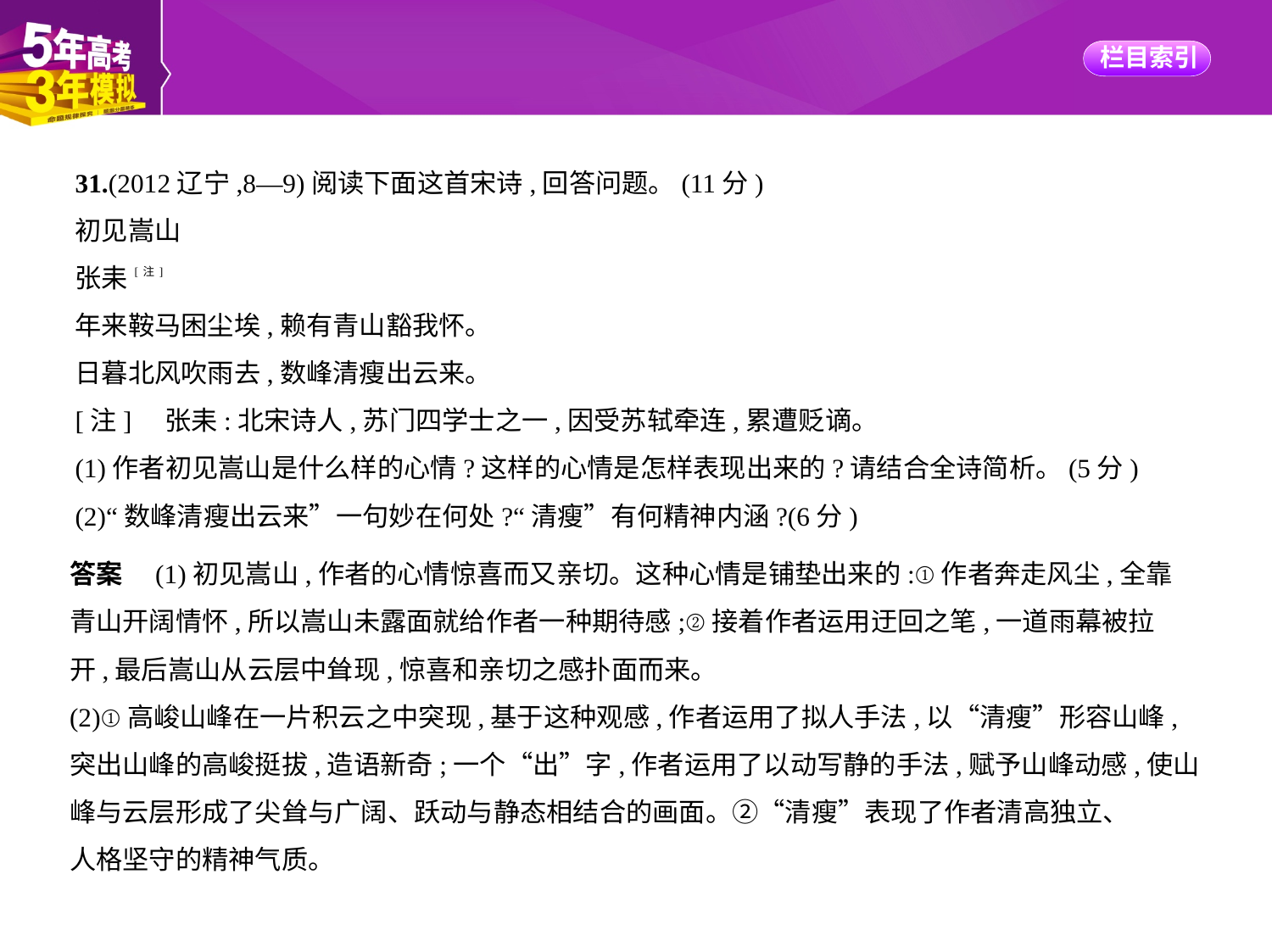

31.(2012辽宁,8—9)阅读下面这首宋诗,回答问题。(11分)
初见嵩山
张耒[注]
年来鞍马困尘埃,赖有青山豁我怀。
日暮北风吹雨去,数峰清瘦出云来。
[注]    张耒:北宋诗人,苏门四学士之一,因受苏轼牵连,累遭贬谪。
(1)作者初见嵩山是什么样的心情?这样的心情是怎样表现出来的?请结合全诗简析。(5分)
(2)“数峰清瘦出云来”一句妙在何处?“清瘦”有何精神内涵?(6分)
答案　(1)初见嵩山,作者的心情惊喜而又亲切。这种心情是铺垫出来的:①作者奔走风尘,全靠
青山开阔情怀,所以嵩山未露面就给作者一种期待感;②接着作者运用迂回之笔,一道雨幕被拉
开,最后嵩山从云层中耸现,惊喜和亲切之感扑面而来。
(2)①高峻山峰在一片积云之中突现,基于这种观感,作者运用了拟人手法,以“清瘦”形容山峰,
突出山峰的高峻挺拔,造语新奇;一个“出”字,作者运用了以动写静的手法,赋予山峰动感,使山
峰与云层形成了尖耸与广阔、跃动与静态相结合的画面。②“清瘦”表现了作者清高独立、
人格坚守的精神气质。